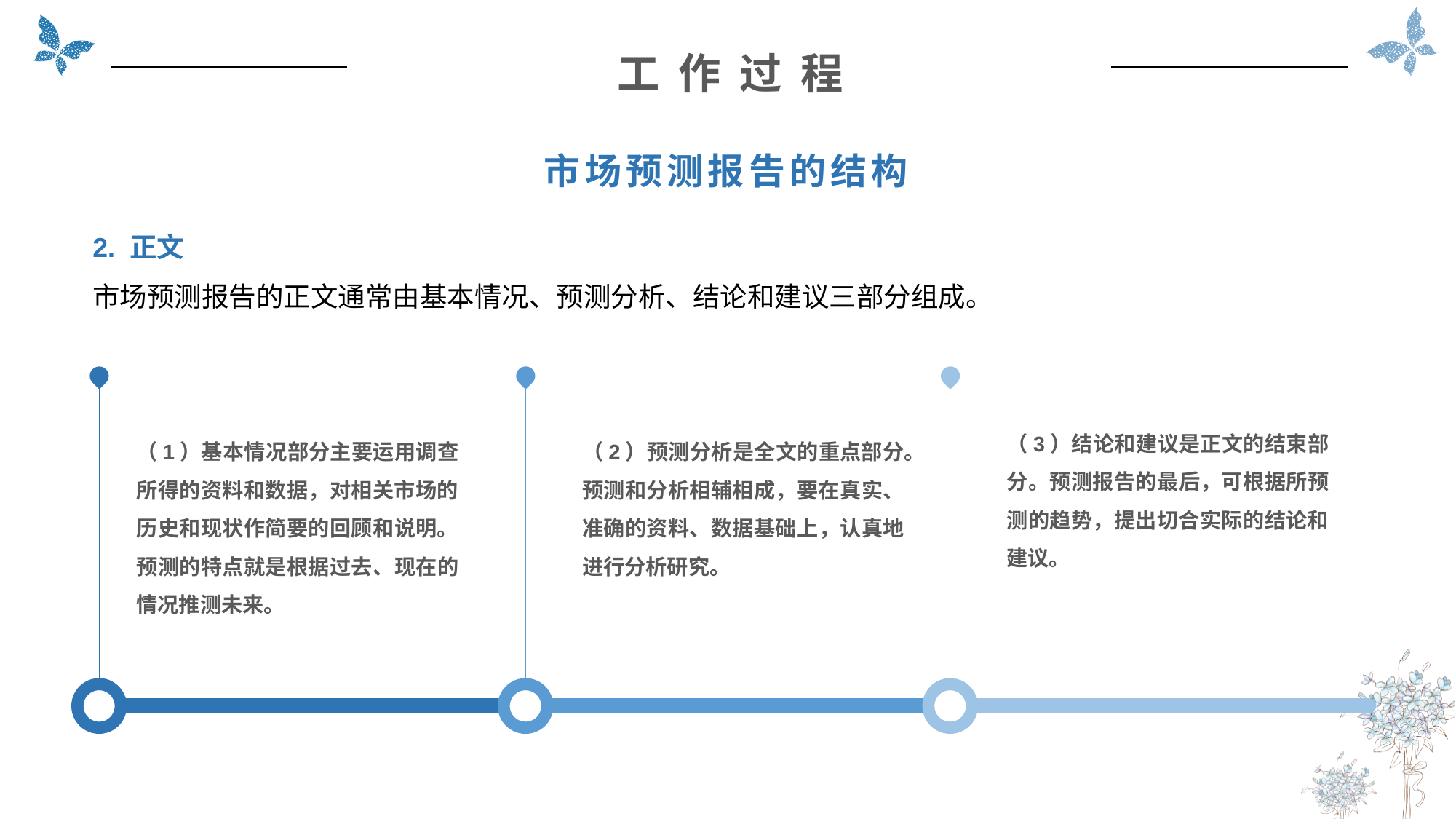

工 作 过 程
市场预测报告的结构
2. 正文
市场预测报告的正文通常由基本情况、预测分析、结论和建议三部分组成。

（3）结论和建议是正文的结束部分。预测报告的最后，可根据所预测的趋势，提出切合实际的结论和建议。
（1）基本情况部分主要运用调查所得的资料和数据，对相关市场的历史和现状作简要的回顾和说明。预测的特点就是根据过去、现在的情况推测未来。
（2）预测分析是全文的重点部分。预测和分析相辅相成，要在真实、准确的资料、数据基础上，认真地进行分析研究。